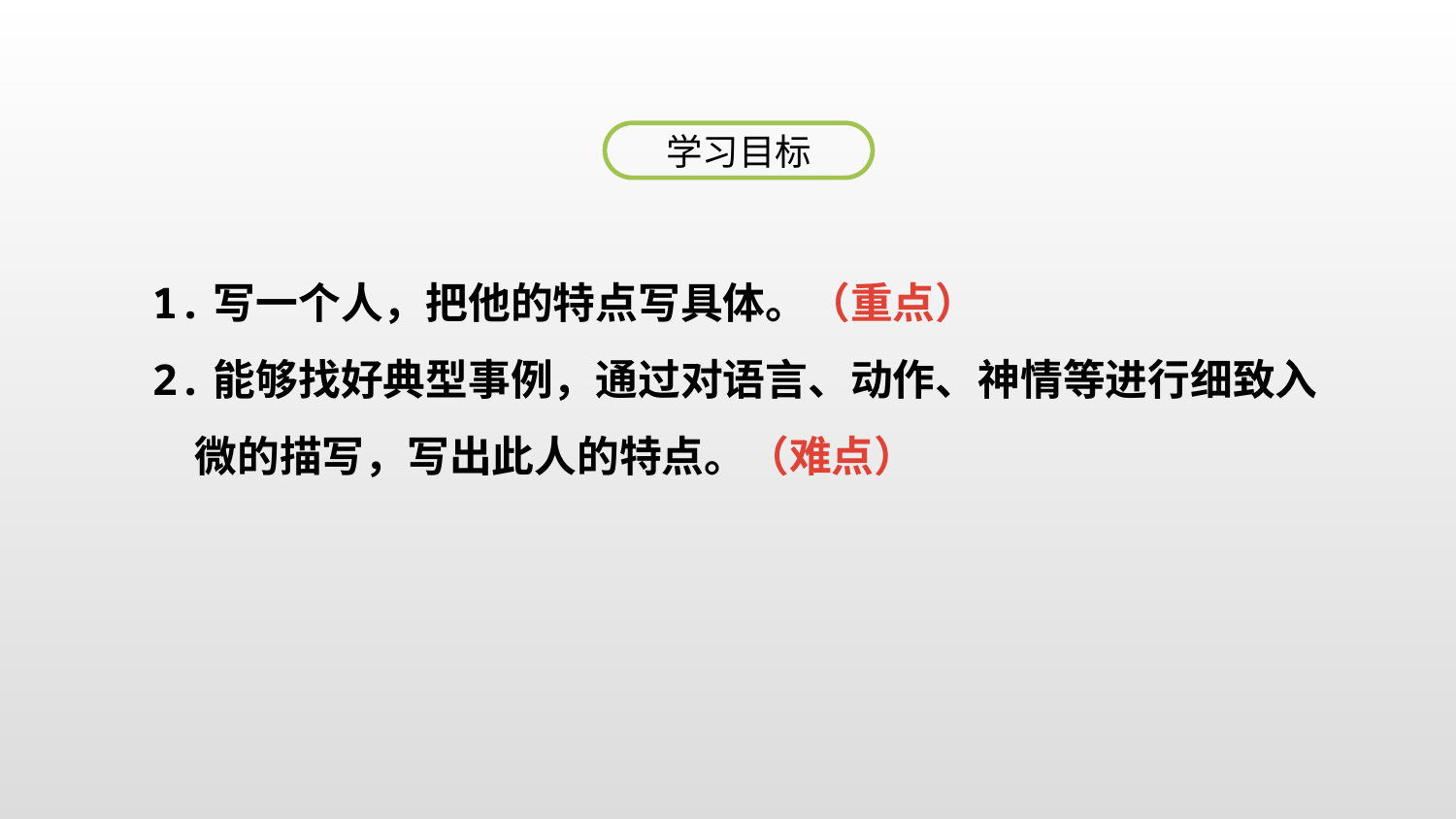

学习目标
1.写一个人，把他的特点写具体。（重点）
2.能够找好典型事例，通过对语言、动作、神情等进行细致入微的描写，写出此人的特点。（难点）